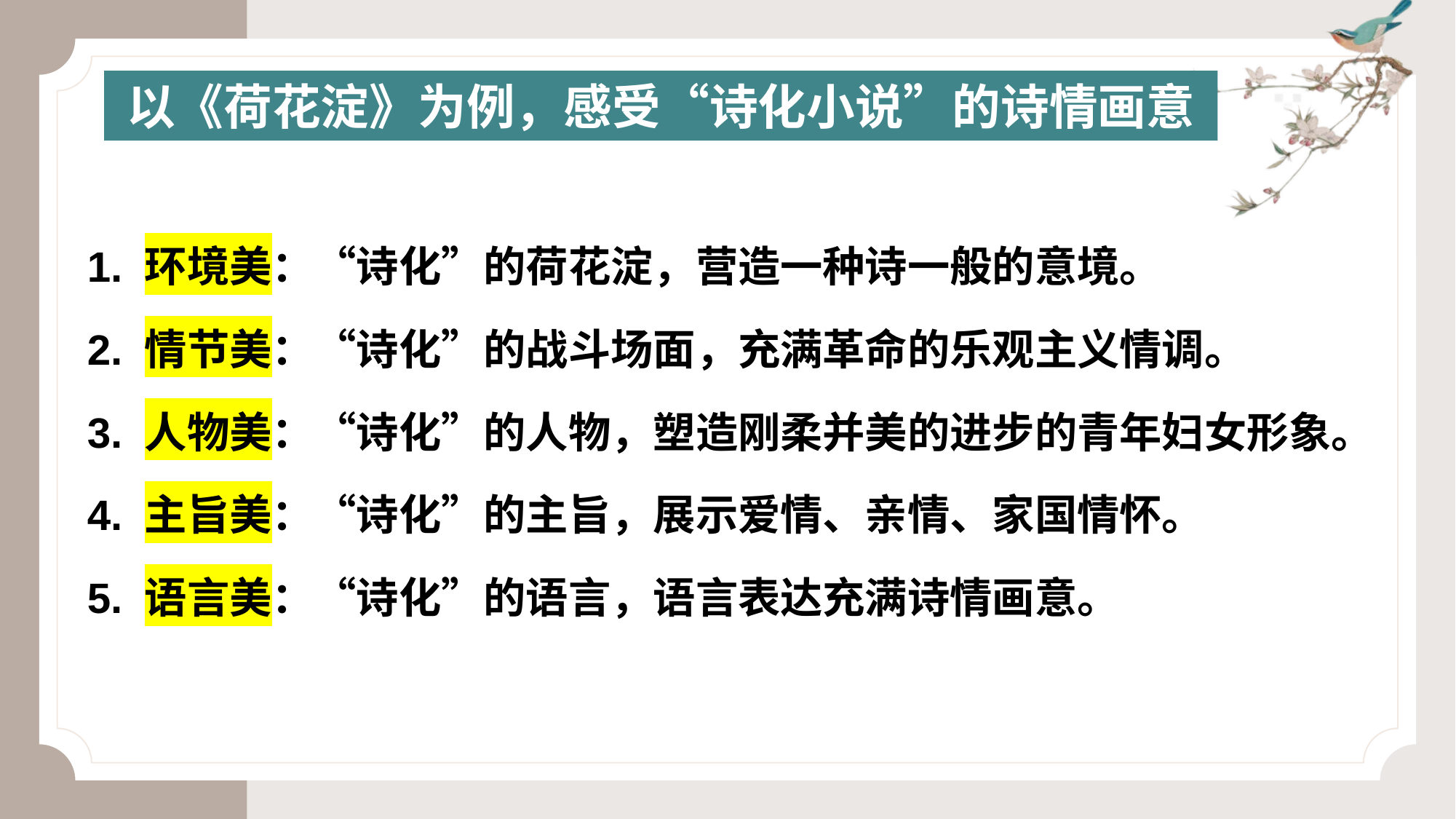

以《荷花淀》为例，感受“诗化小说”的诗情画意
1. 环境美：“诗化”的荷花淀，营造一种诗一般的意境。
2. 情节美：“诗化”的战斗场面，充满革命的乐观主义情调。
3. 人物美：“诗化”的人物，塑造刚柔并美的进步的青年妇女形象。
4. 主旨美：“诗化”的主旨，展示爱情、亲情、家国情怀。
5. 语言美：“诗化”的语言，语言表达充满诗情画意。